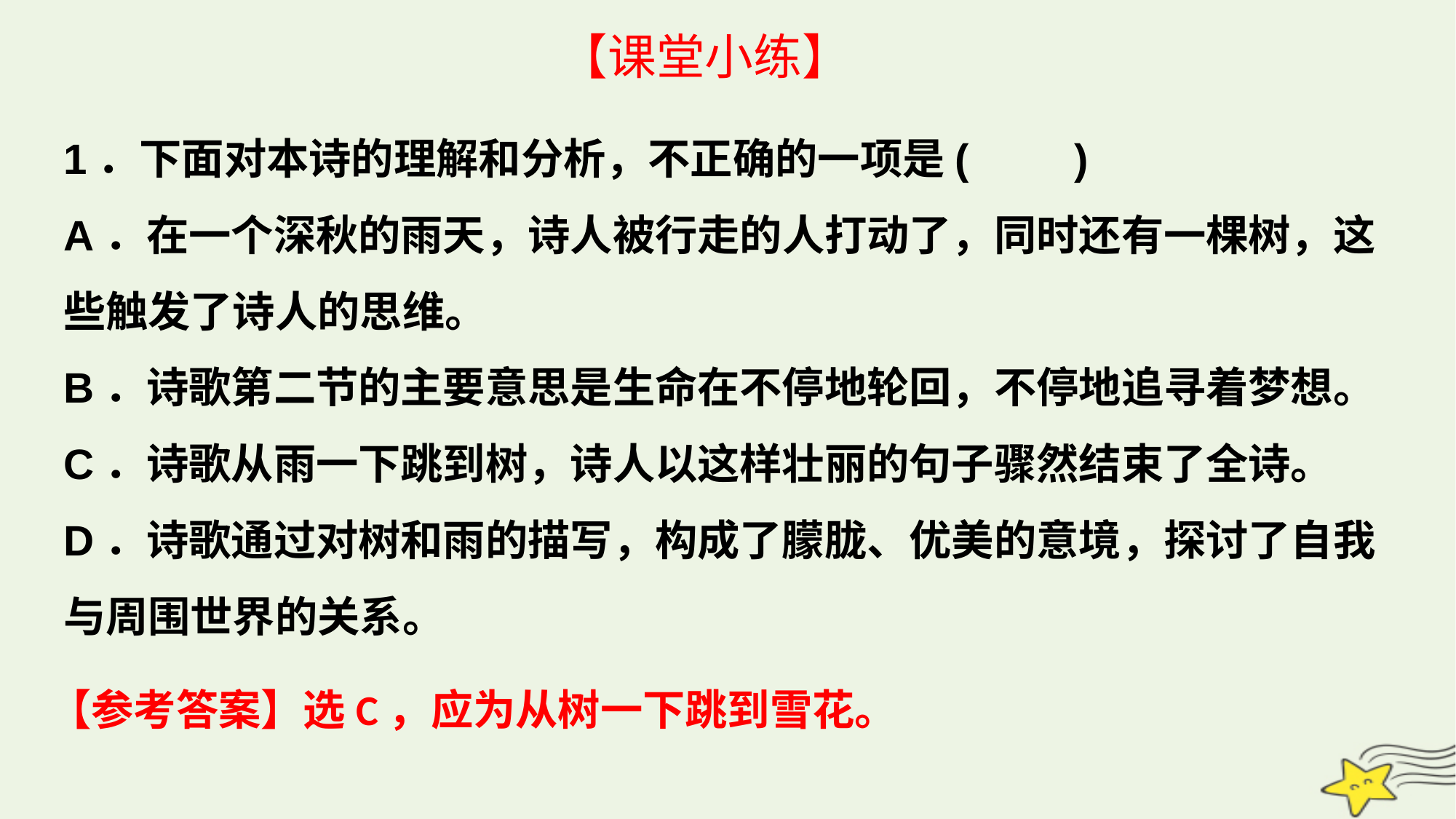

【课堂小练】
1．下面对本诗的理解和分析，不正确的一项是(　　)
A．在一个深秋的雨天，诗人被行走的人打动了，同时还有一棵树，这些触发了诗人的思维。
B．诗歌第二节的主要意思是生命在不停地轮回，不停地追寻着梦想。
C．诗歌从雨一下跳到树，诗人以这样壮丽的句子骤然结束了全诗。
D．诗歌通过对树和雨的描写，构成了朦胧、优美的意境，探讨了自我与周围世界的关系。
【参考答案】选C，应为从树一下跳到雪花。